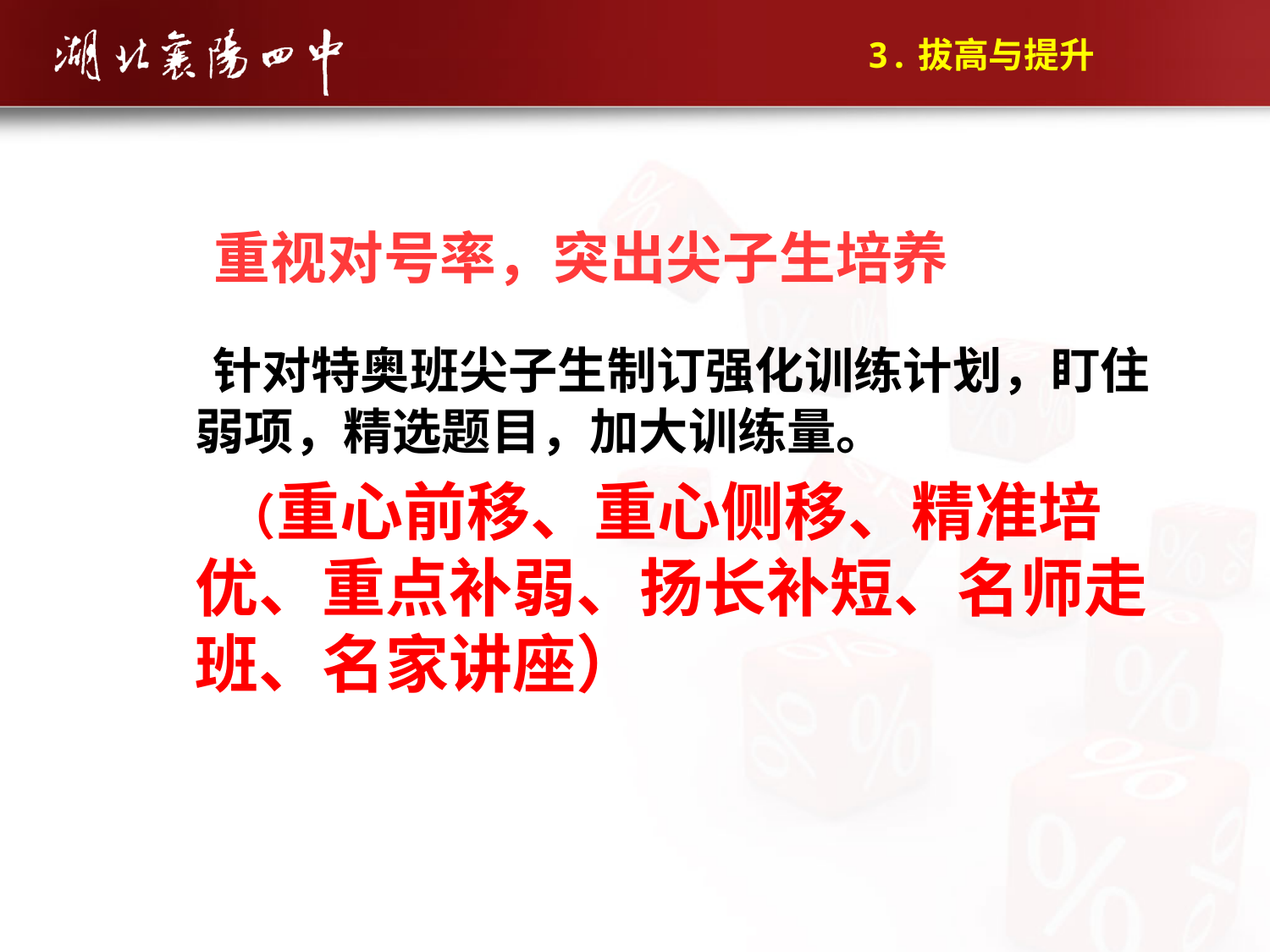

3.拔高与提升
        重视对号率，突出尖子生培养
    针对特奥班尖子生制订强化训练计划，盯住弱项，精选题目，加大训练量。
      （重心前移、重心侧移、精准培优、重点补弱、扬长补短、名师走班、名家讲座）